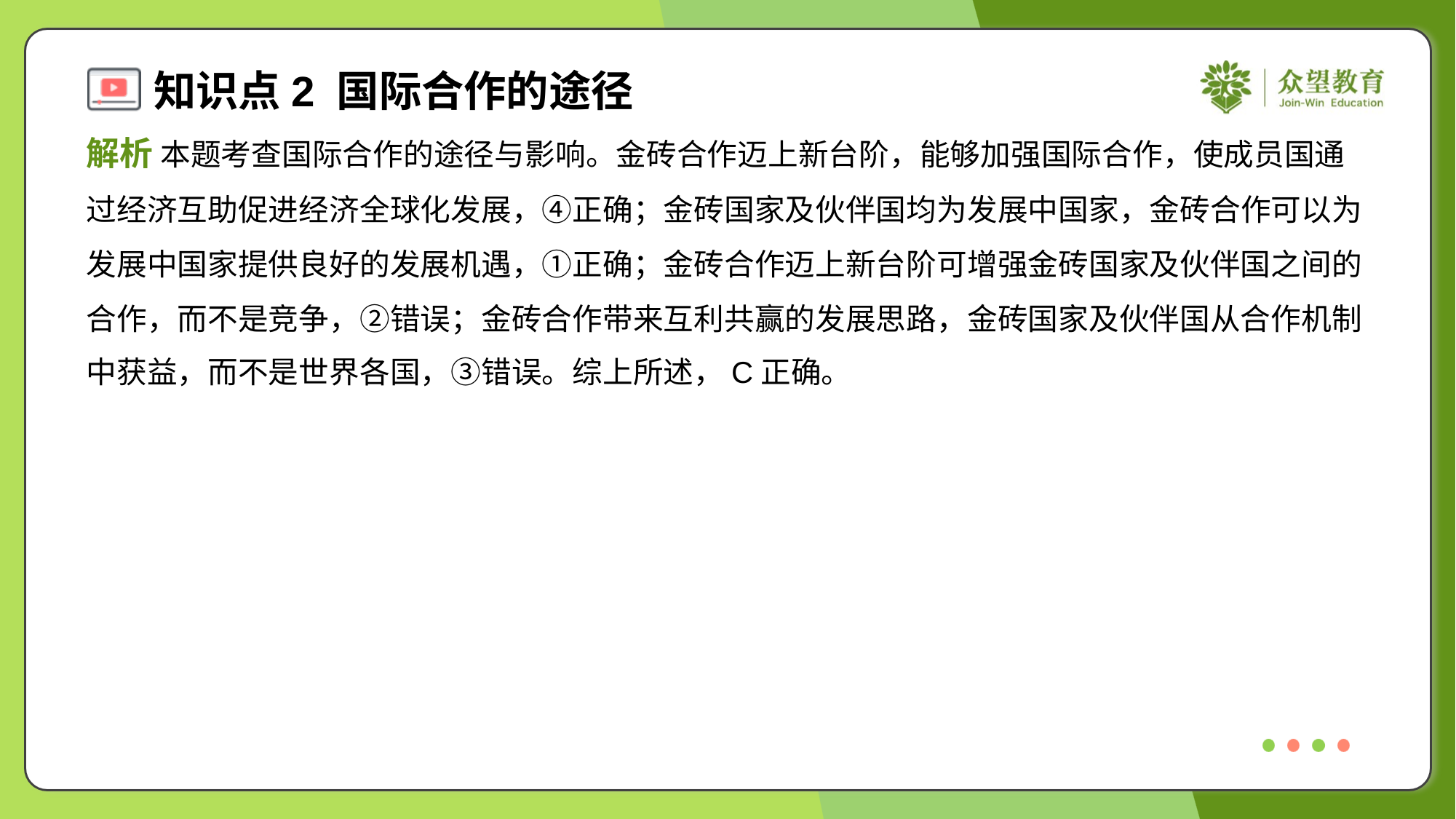

解析 本题考查国际合作的途径与影响。金砖合作迈上新台阶，能够加强国际合作，使成员国通
过经济互助促进经济全球化发展，④正确；金砖国家及伙伴国均为发展中国家，金砖合作可以为
发展中国家提供良好的发展机遇，①正确；金砖合作迈上新台阶可增强金砖国家及伙伴国之间的
合作，而不是竞争，②错误；金砖合作带来互利共赢的发展思路，金砖国家及伙伴国从合作机制
中获益，而不是世界各国，③错误。综上所述，C正确。